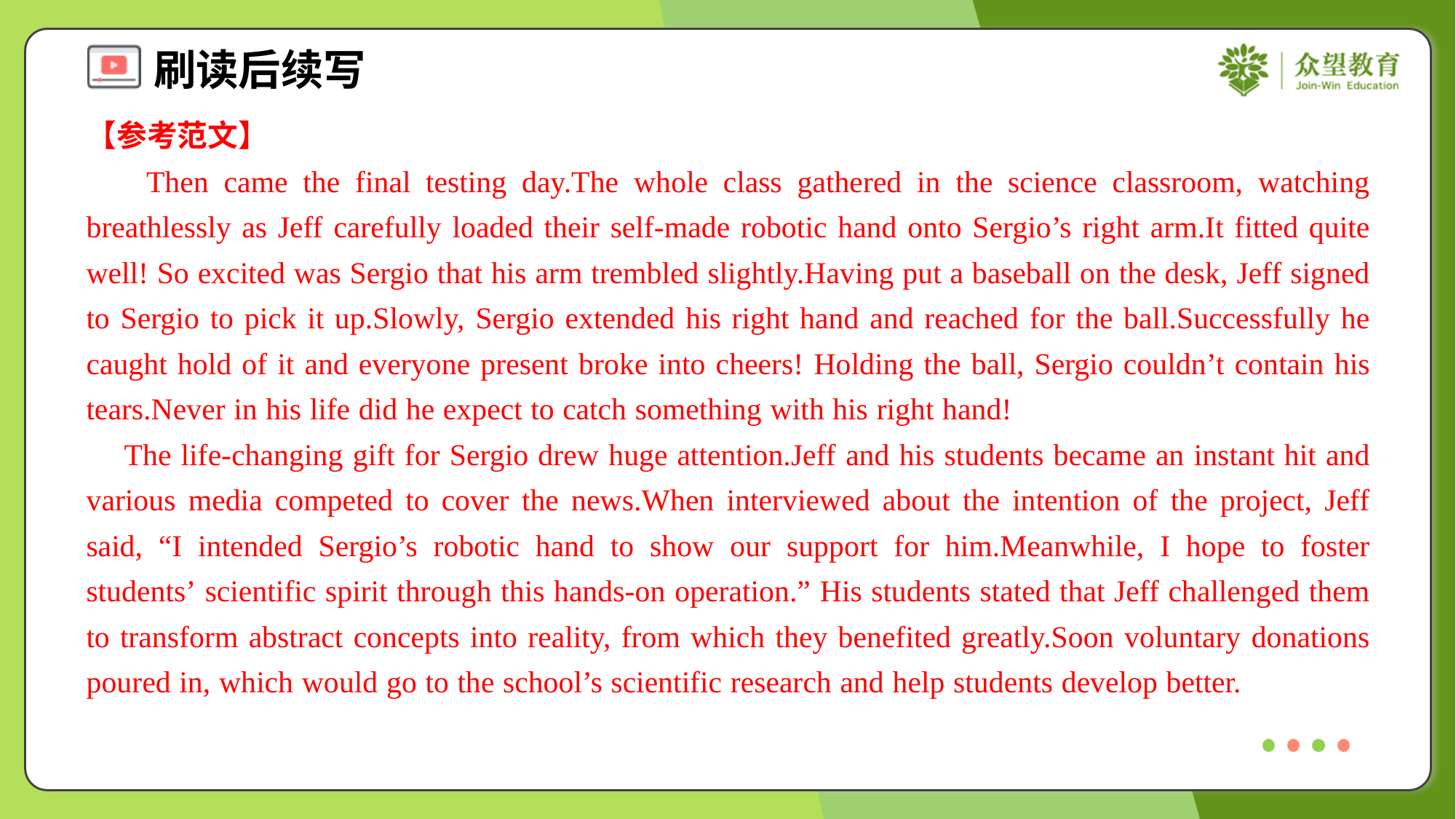

【参考范文】
    Then came the final testing day.The whole class gathered in the science classroom, watching breathlessly as Jeff carefully loaded their self-made robotic hand onto Sergio’s right arm.It fitted quite well! So excited was Sergio that his arm trembled slightly.Having put a baseball on the desk, Jeff signed to Sergio to pick it up.Slowly, Sergio extended his right hand and reached for the ball.Successfully he caught hold of it and everyone present broke into cheers! Holding the ball, Sergio couldn’t contain his tears.Never in his life did he expect to catch something with his right hand!
    The life-changing gift for Sergio drew huge attention.Jeff and his students became an instant hit and various media competed to cover the news.When interviewed about the intention of the project, Jeff said, “I intended Sergio’s robotic hand to show our support for him.Meanwhile, I hope to foster students’ scientific spirit through this hands-on operation.” His students stated that Jeff challenged them to transform abstract concepts into reality, from which they benefited greatly.Soon voluntary donations poured in, which would go to the school’s scientific research and help students develop better.